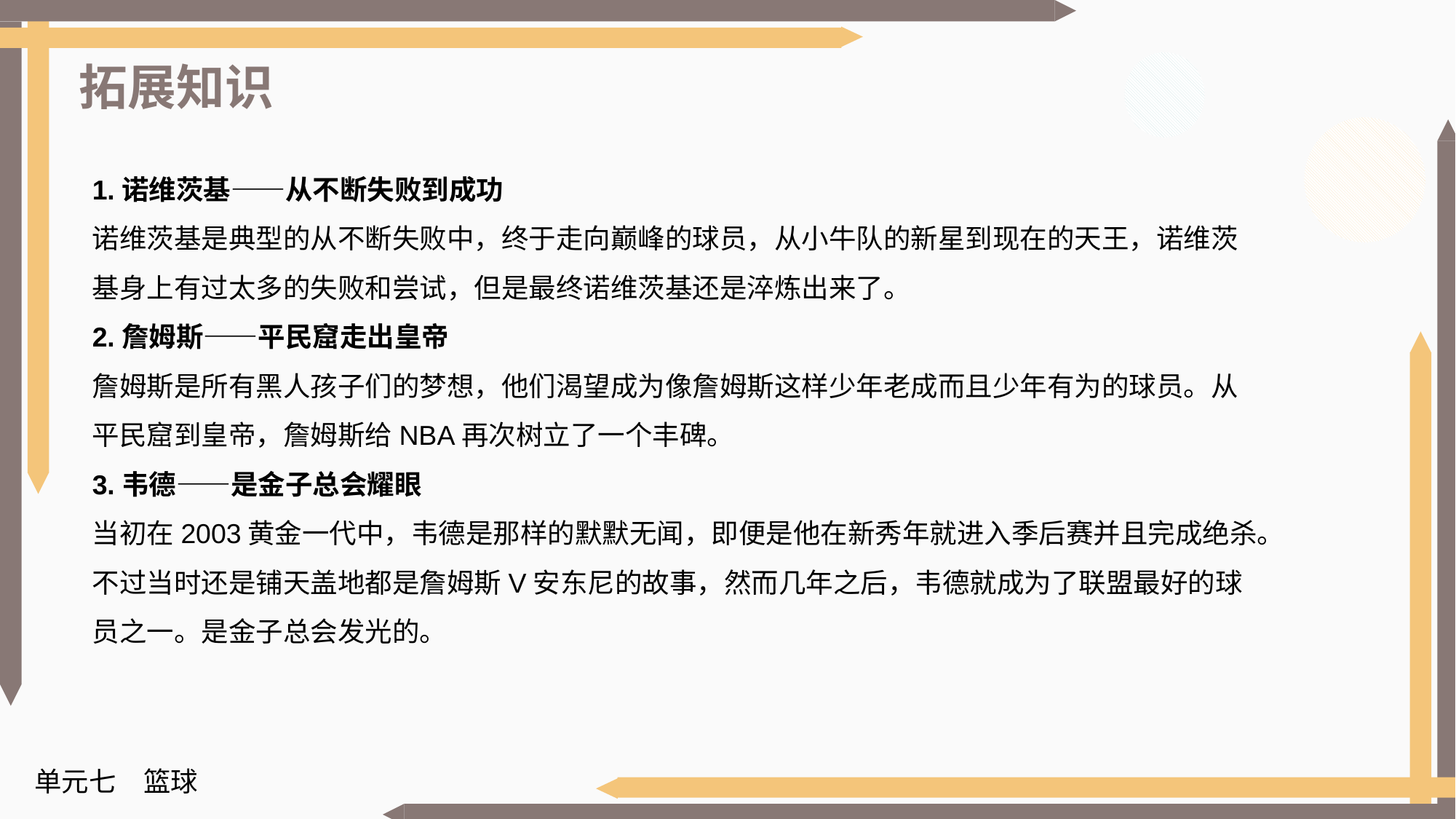

拓展知识

1.诺维茨基——从不断失败到成功
诺维茨基是典型的从不断失败中，终于走向巅峰的球员，从小牛队的新星到现在的天王，诺维茨基身上有过太多的失败和尝试，但是最终诺维茨基还是淬炼出来了。
2.詹姆斯——平民窟走出皇帝
詹姆斯是所有黑人孩子们的梦想，他们渴望成为像詹姆斯这样少年老成而且少年有为的球员。从平民窟到皇帝，詹姆斯给NBA再次树立了一个丰碑。
3.韦德——是金子总会耀眼
当初在2003黄金一代中，韦德是那样的默默无闻，即便是他在新秀年就进入季后赛并且完成绝杀。不过当时还是铺天盖地都是詹姆斯V安东尼的故事，然而几年之后，韦德就成为了联盟最好的球员之一。是金子总会发光的。
单元七　篮球